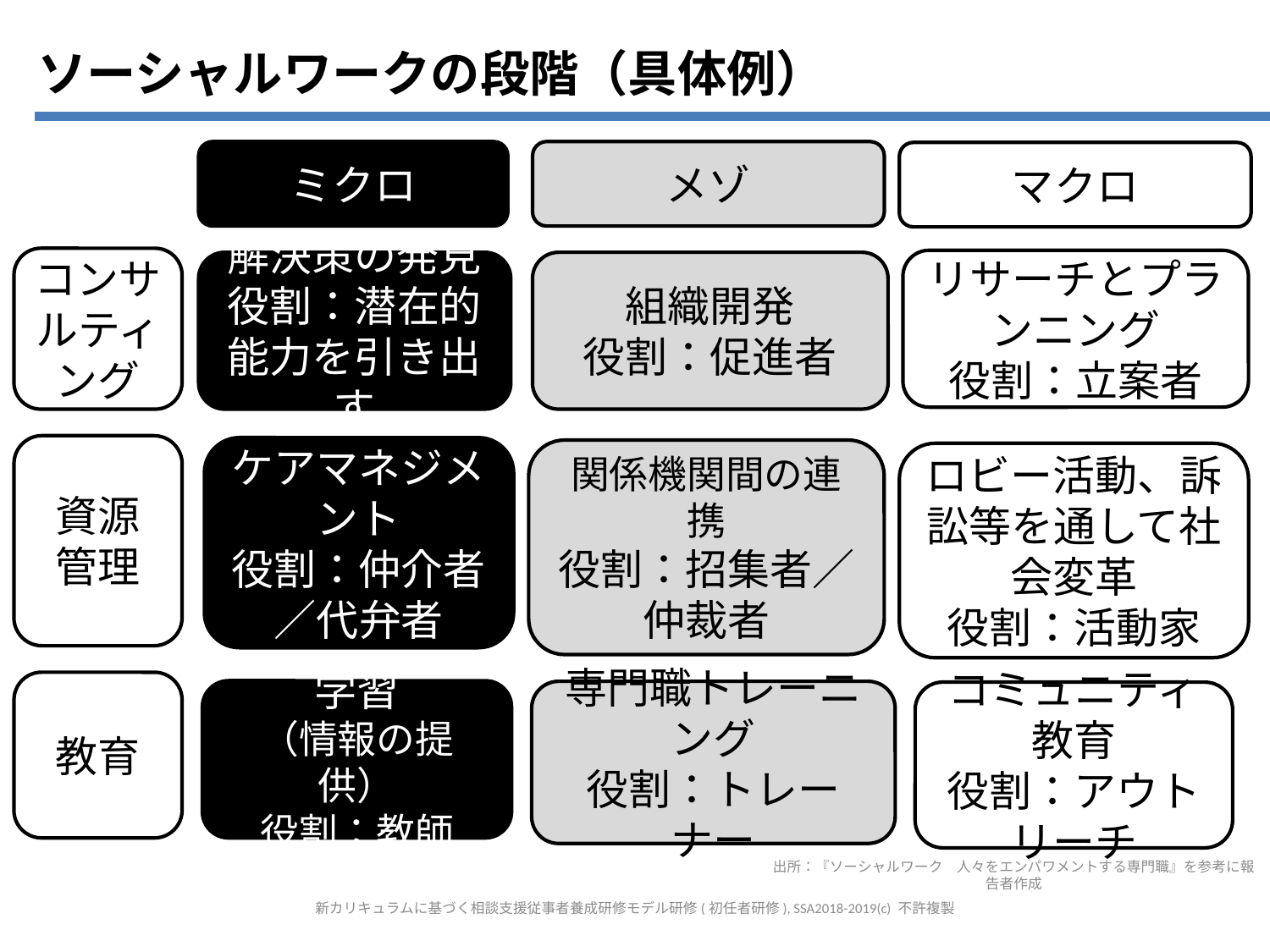

ソーシャルワークの段階（具体例）
ミクロ
メゾ
コンサルティング
解決策の発見
役割：潜在的能力を引き出す
資源管理
ケアマネジメント
役割：仲介者／代弁者
関係機関間の連携
役割：招集者／仲裁者
ロビー活動、訴訟等を通して社会変革
役割：活動家
教育
学習
（情報の提供）
役割：教師
専門職トレーニング
役割：トレーナー
コミュニティ教育
役割：アウトリーチ
マクロ
リサーチとプランニング
役割：立案者
組織開発
役割：促進者
出所：『ソーシャルワーク　人々をエンパワメントする専門職』を参考に報告者作成
新カリキュラムに基づく相談支援従事者養成研修モデル研修(初任者研修), SSA2018-2019(c) 不許複製